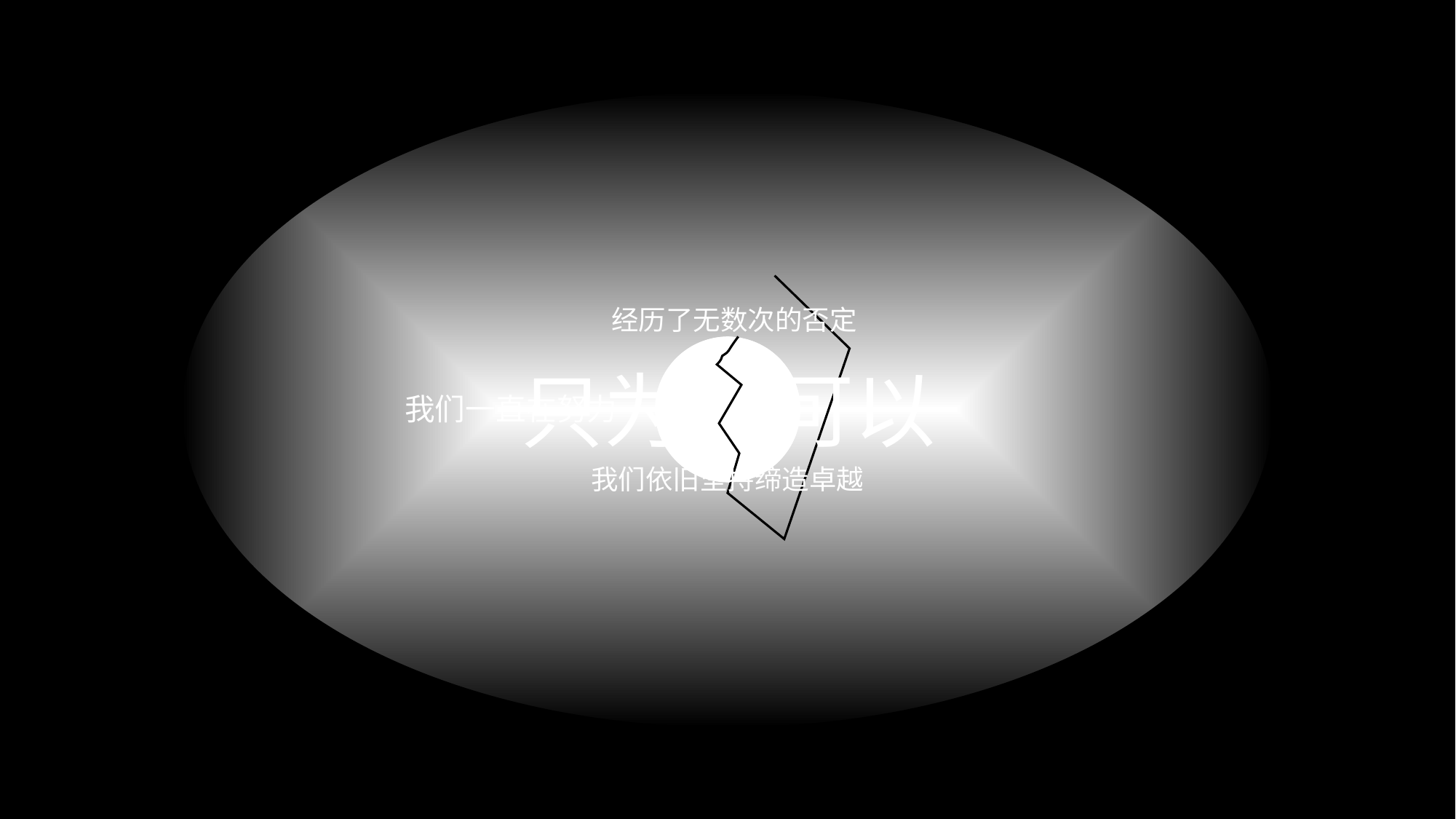

M

经历了无数次的否定

即使
可以
只为

我们一直在努力

我们依旧坚持缔造卓越